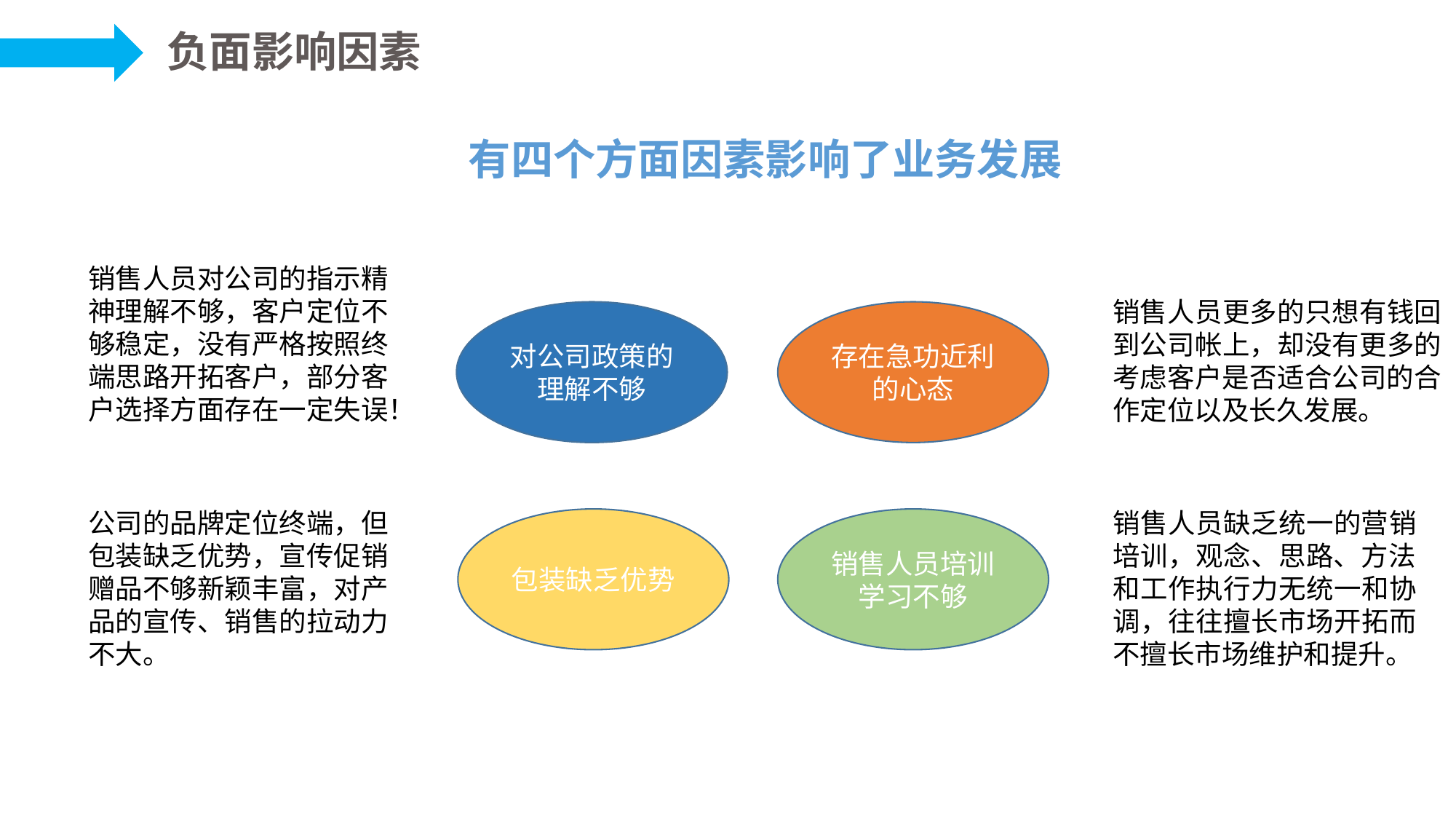

负面影响因素

有四个方面因素影响了业务发展
销售人员对公司的指示精神理解不够，客户定位不够稳定，没有严格按照终端思路开拓客户，部分客户选择方面存在一定失误！
销售人员更多的只想有钱回到公司帐上，却没有更多的考虑客户是否适合公司的合作定位以及长久发展。
对公司政策的理解不够
存在急功近利的心态
公司的品牌定位终端，但包装缺乏优势，宣传促销赠品不够新颖丰富，对产品的宣传、销售的拉动力不大。
销售人员缺乏统一的营销培训，观念、思路、方法和工作执行力无统一和协调，往往擅长市场开拓而不擅长市场维护和提升。
包装缺乏优势
销售人员培训学习不够